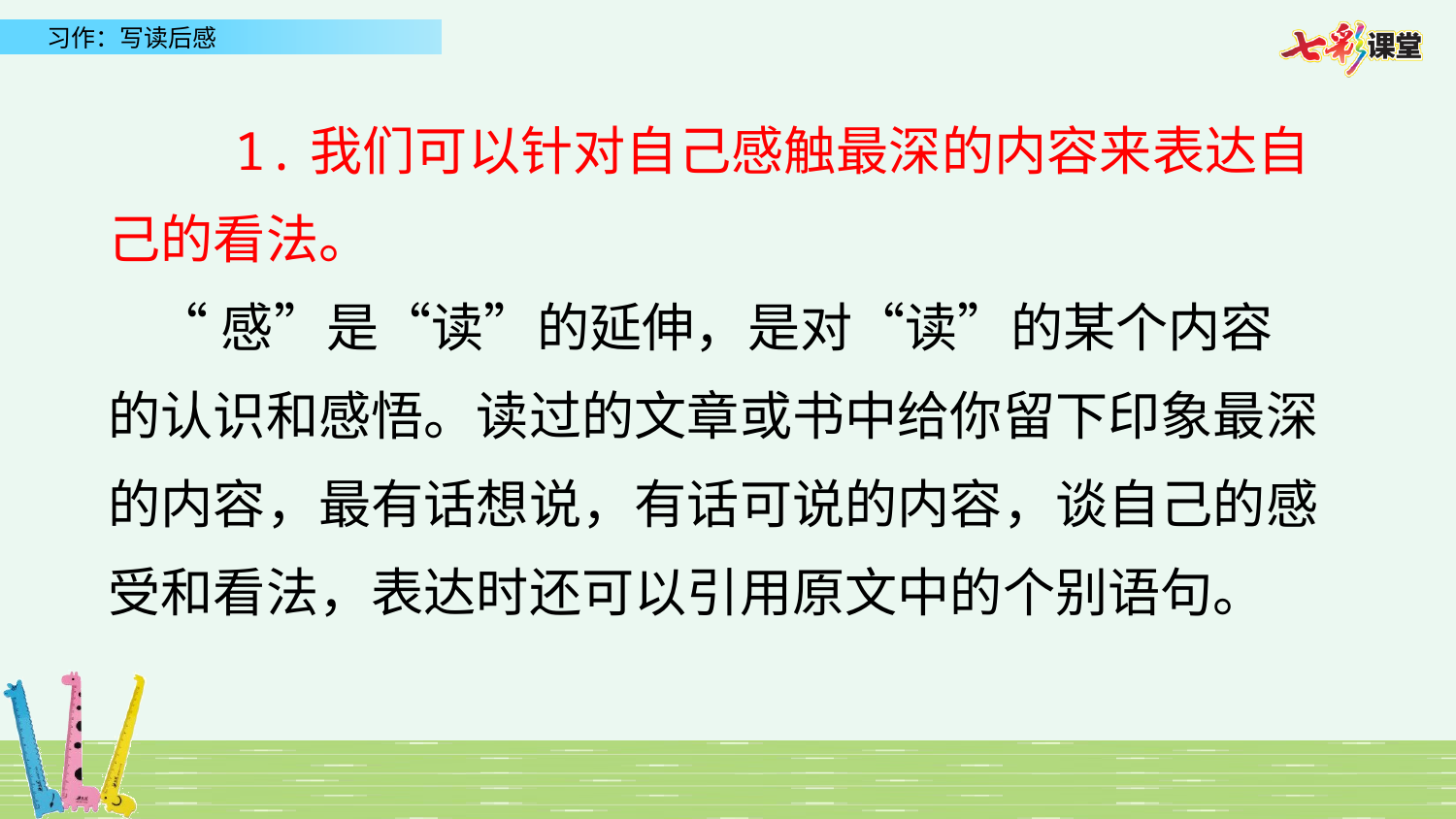

1.我们可以针对自己感触最深的内容来表达自己的看法。
    “感”是“读”的延伸，是对“读”的某个内容的认识和感悟。读过的文章或书中给你留下印象最深的内容，最有话想说，有话可说的内容，谈自己的感受和看法，表达时还可以引用原文中的个别语句。